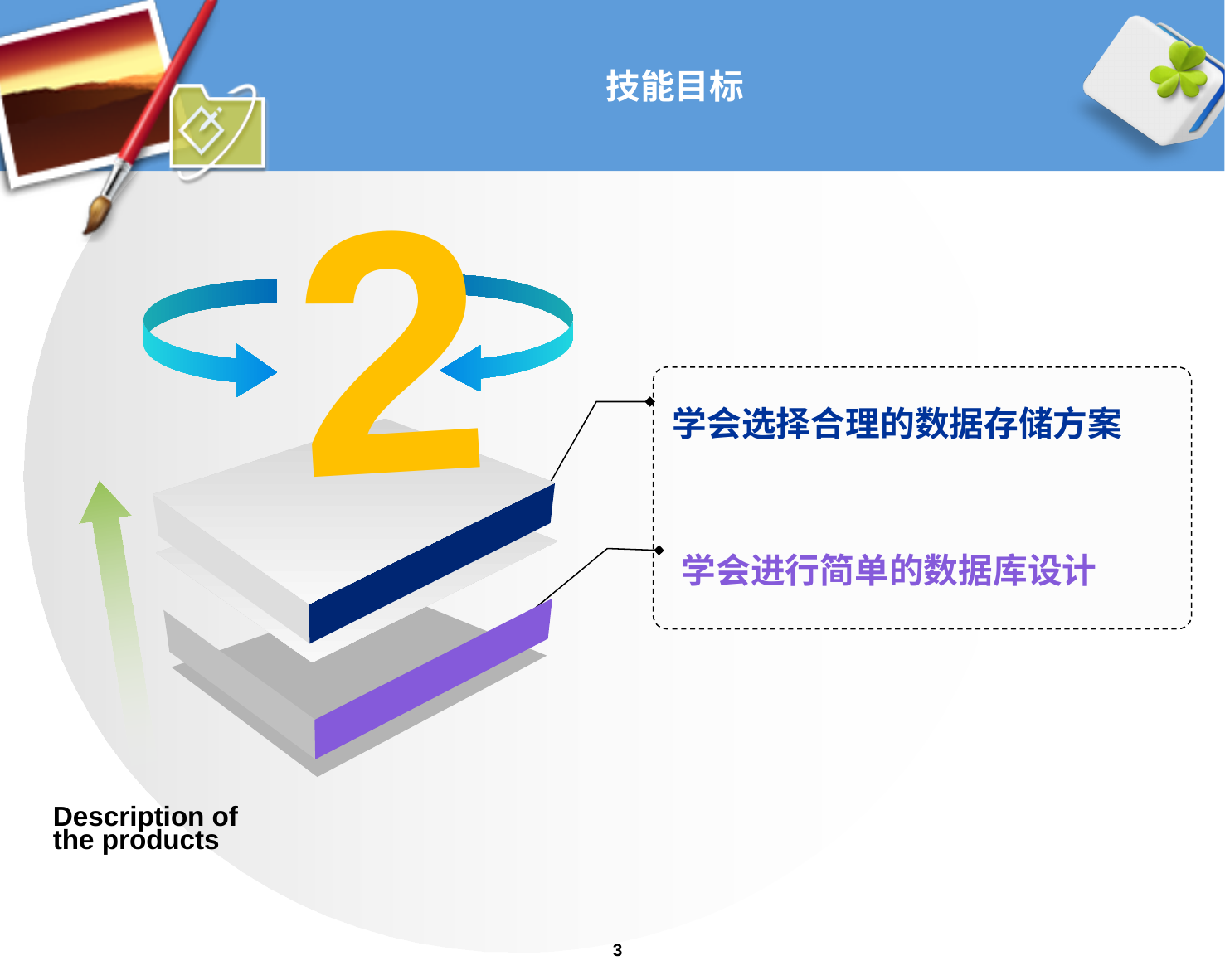

# 技能目标
2

学会选择合理的数据存储方案

学会进行简单的数据库设计
Description of the products
3